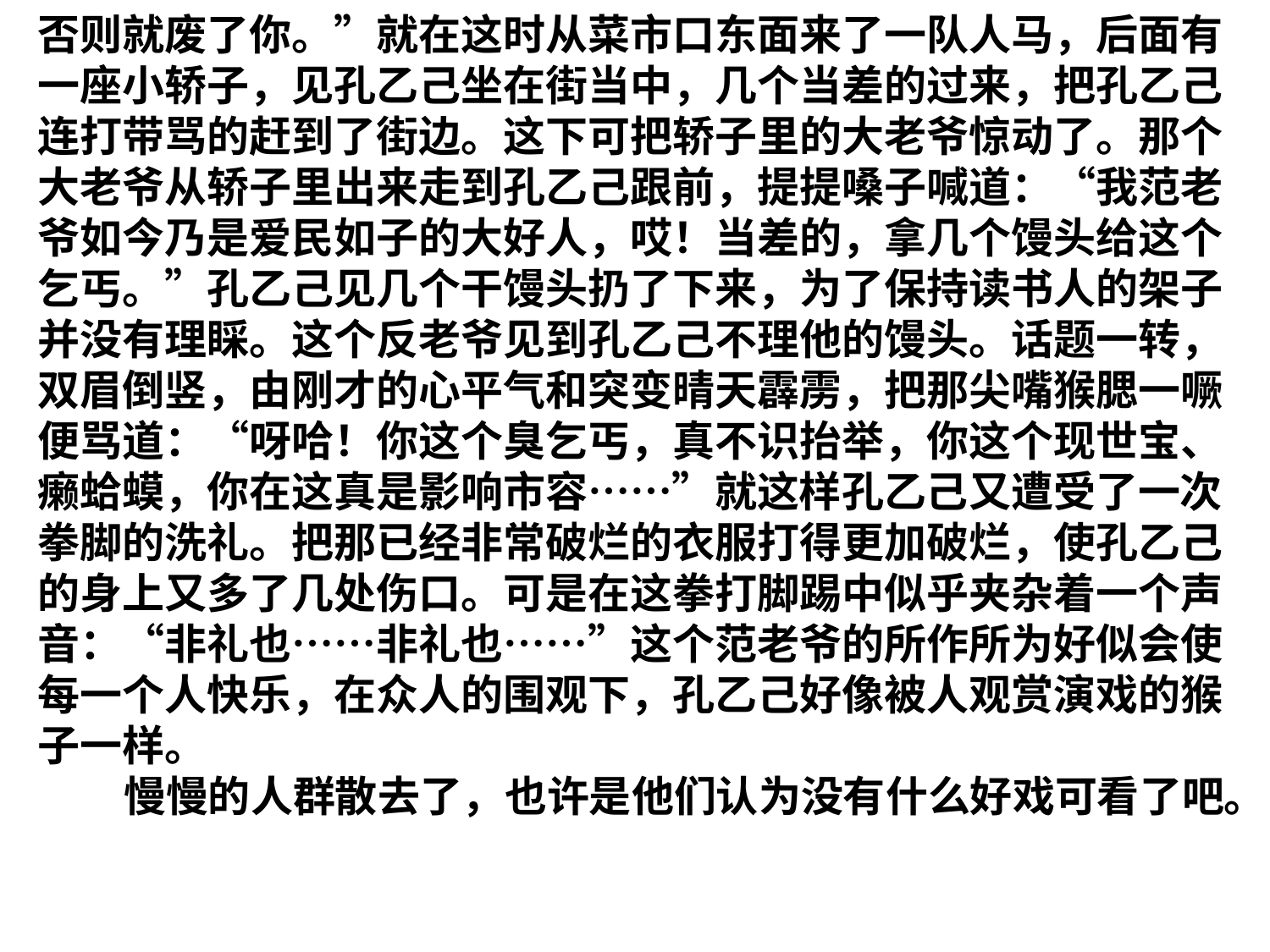

否则就废了你。”就在这时从菜市口东面来了一队人马，后面有一座小轿子，见孔乙己坐在街当中，几个当差的过来，把孔乙己连打带骂的赶到了街边。这下可把轿子里的大老爷惊动了。那个大老爷从轿子里出来走到孔乙己跟前，提提嗓子喊道：“我范老爷如今乃是爱民如子的大好人，哎！当差的，拿几个馒头给这个乞丐。”孔乙己见几个干馒头扔了下来，为了保持读书人的架子并没有理睬。这个反老爷见到孔乙己不理他的馒头。话题一转，双眉倒竖，由刚才的心平气和突变晴天霹雳，把那尖嘴猴腮一噘便骂道：“呀哈！你这个臭乞丐，真不识抬举，你这个现世宝、癞蛤蟆，你在这真是影响市容……”就这样孔乙己又遭受了一次拳脚的洗礼。把那已经非常破烂的衣服打得更加破烂，使孔乙己的身上又多了几处伤口。可是在这拳打脚踢中似乎夹杂着一个声音：“非礼也……非礼也……”这个范老爷的所作所为好似会使每一个人快乐，在众人的围观下，孔乙己好像被人观赏演戏的猴子一样。
        慢慢的人群散去了，也许是他们认为没有什么好戏可看了吧。